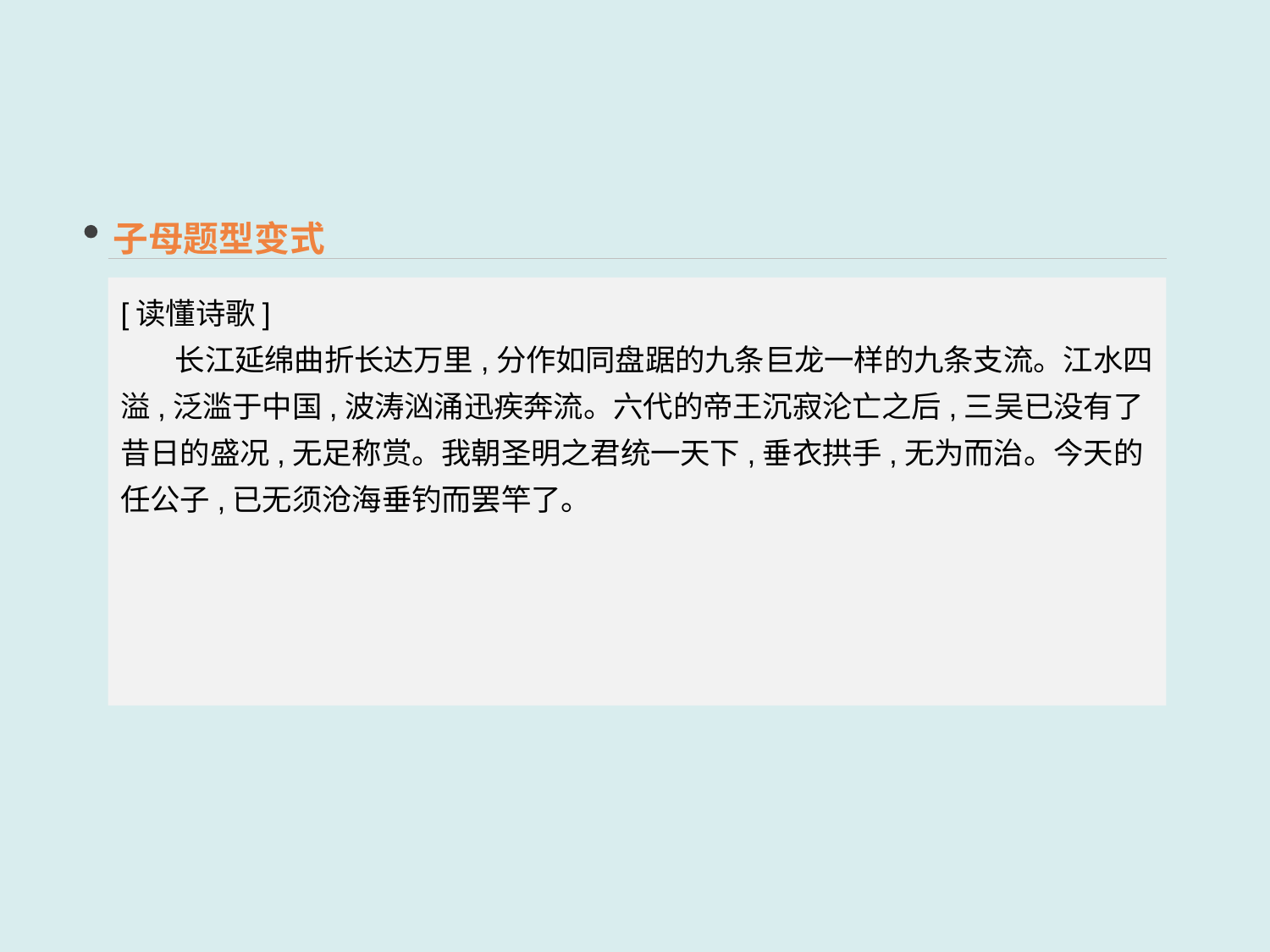

子母题型变式

[读懂诗歌]
       长江延绵曲折长达万里,分作如同盘踞的九条巨龙一样的九条支流。江水四溢,泛滥于中国,波涛汹涌迅疾奔流。六代的帝王沉寂沦亡之后,三吴已没有了昔日的盛况,无足称赏。我朝圣明之君统一天下,垂衣拱手,无为而治。今天的任公子,已无须沧海垂钓而罢竿了。